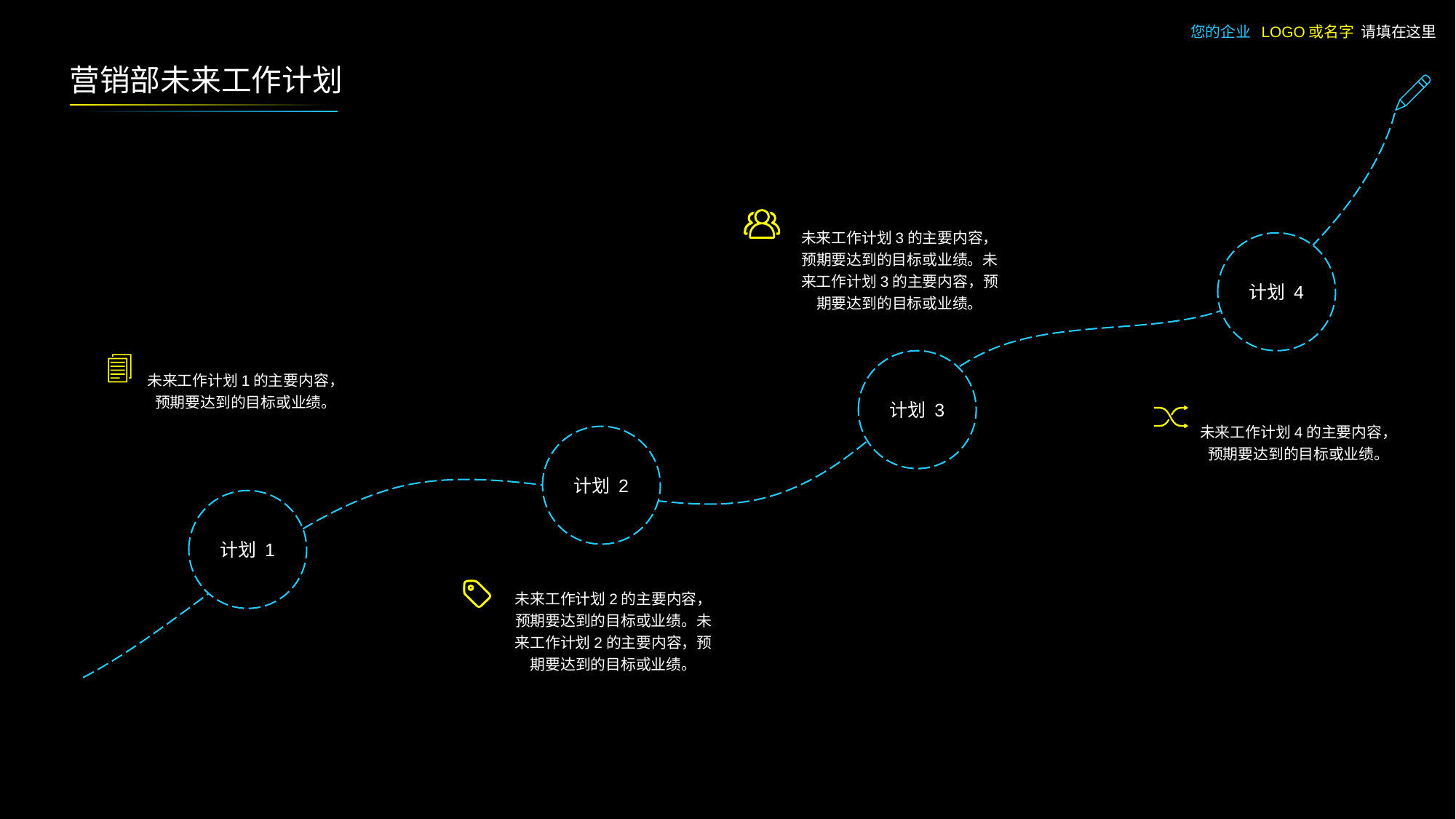

您的企业  LOGO或名字  请填在这里
营销部未来工作计划

未来工作计划3的主要内容，预期要达到的目标或业绩。未来工作计划3的主要内容，预期要达到的目标或业绩。
计划 4
计划 3

未来工作计划1的主要内容，预期要达到的目标或业绩。

未来工作计划4的主要内容，预期要达到的目标或业绩。
计划 2
计划 1

未来工作计划2的主要内容，预期要达到的目标或业绩。未来工作计划2的主要内容，预期要达到的目标或业绩。